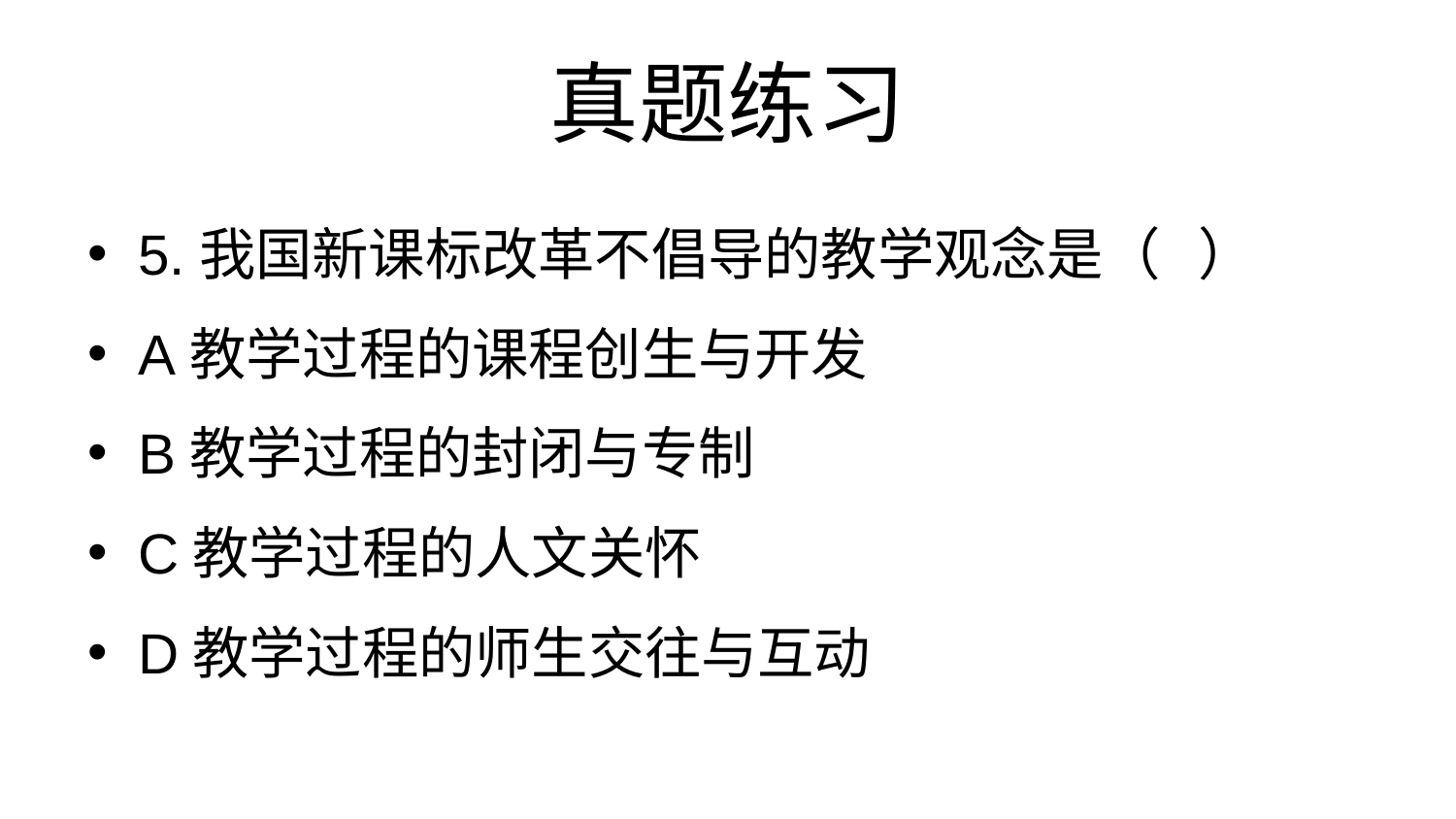

# 真题练习
5.我国新课标改革不倡导的教学观念是（   ）
A教学过程的课程创生与开发
B教学过程的封闭与专制
C教学过程的人文关怀
D教学过程的师生交往与互动